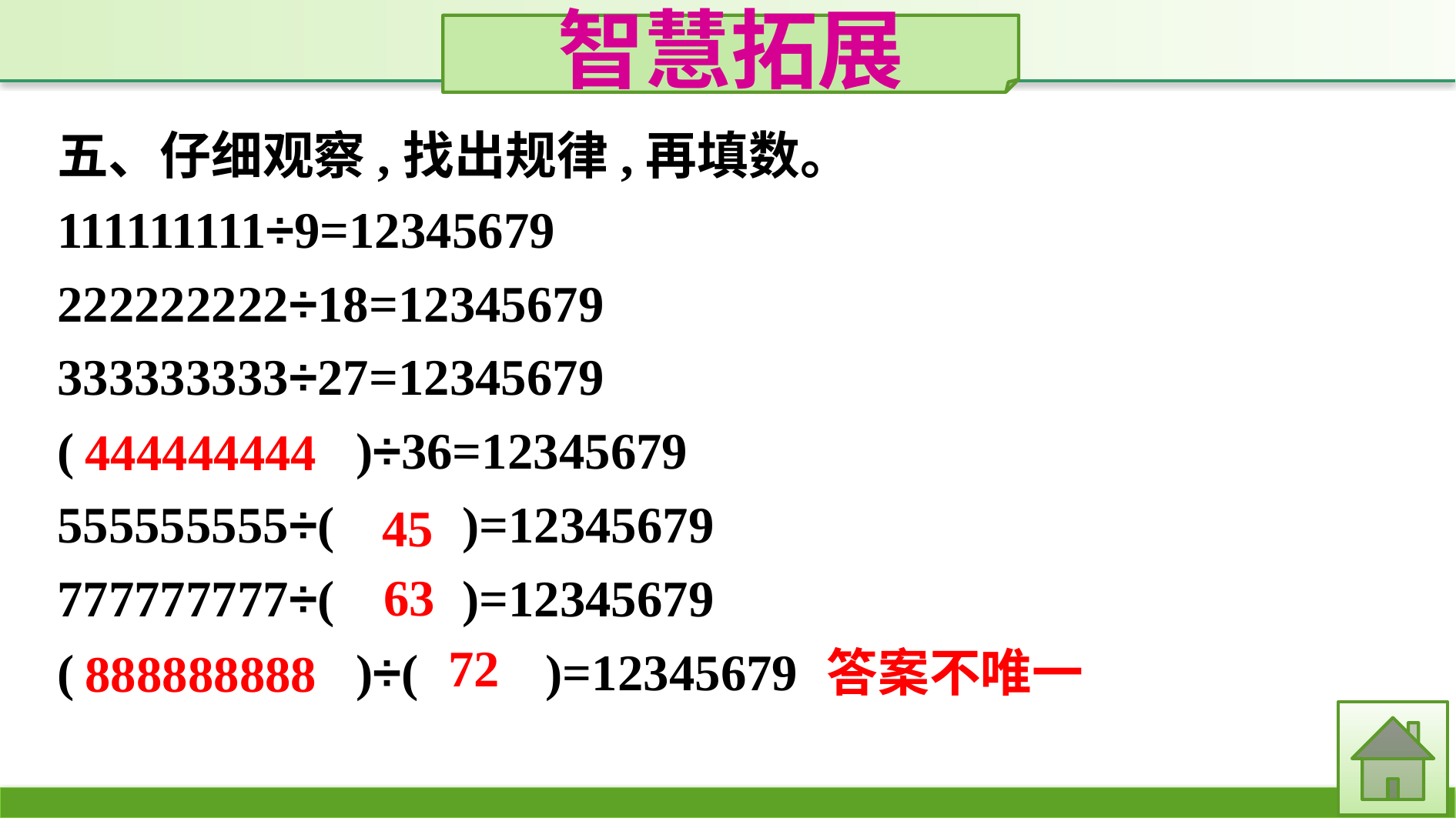

智慧拓展
五、仔细观察,找出规律,再填数。
111111111÷9=12345679
222222222÷18=12345679
333333333÷27=12345679
(　　　　　)÷36=12345679
555555555÷(　　)=12345679
777777777÷(　　)=12345679
(　　　　　)÷(　　)=12345679
444444444
45
63
72
答案不唯一
888888888